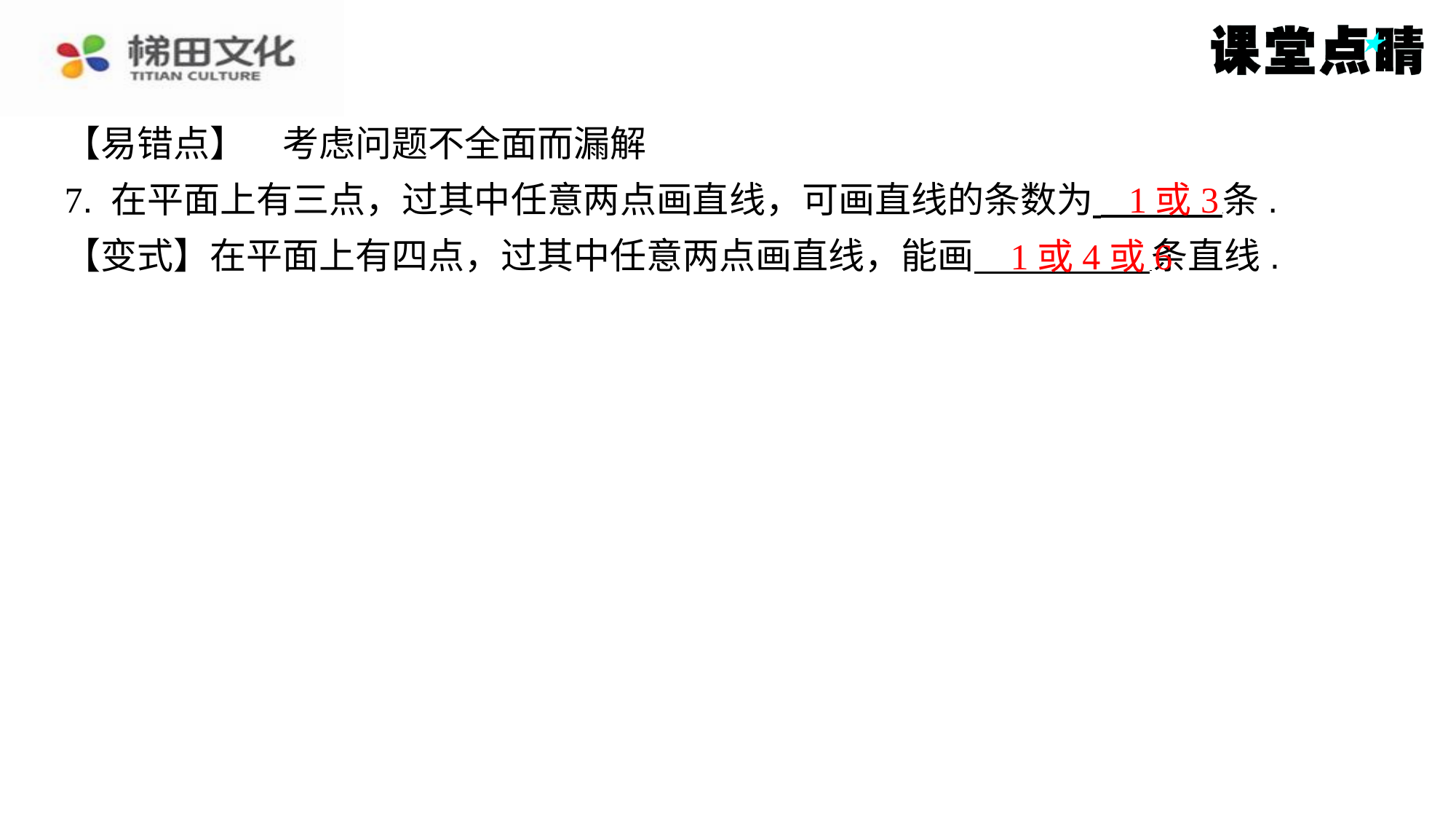

【易错点】　考虑问题不全面而漏解
7. 在平面上有三点，过其中任意两点画直线，可画直线的条数为                    条.
【变式】在平面上有四点，过其中任意两点画直线，能画                           条直线.
1或3
1或4或6